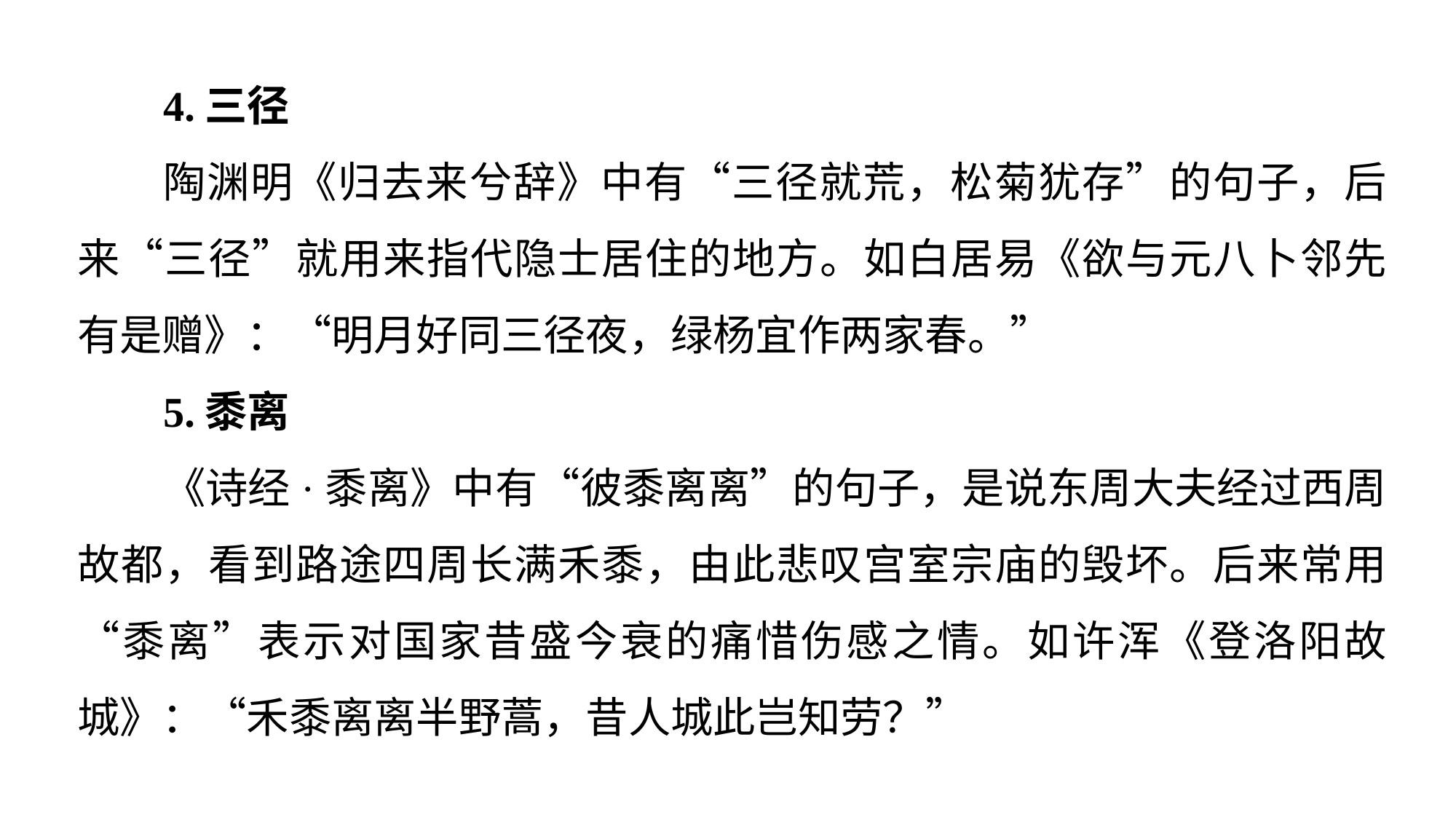

4.三径
陶渊明《归去来兮辞》中有“三径就荒，松菊犹存”的句子，后来“三径”就用来指代隐士居住的地方。如白居易《欲与元八卜邻先有是赠》：“明月好同三径夜，绿杨宜作两家春。”
5.黍离
《诗经·黍离》中有“彼黍离离”的句子，是说东周大夫经过西周故都，看到路途四周长满禾黍，由此悲叹宫室宗庙的毁坏。后来常用“黍离”表示对国家昔盛今衰的痛惜伤感之情。如许浑《登洛阳故城》：“禾黍离离半野蒿，昔人城此岂知劳？”